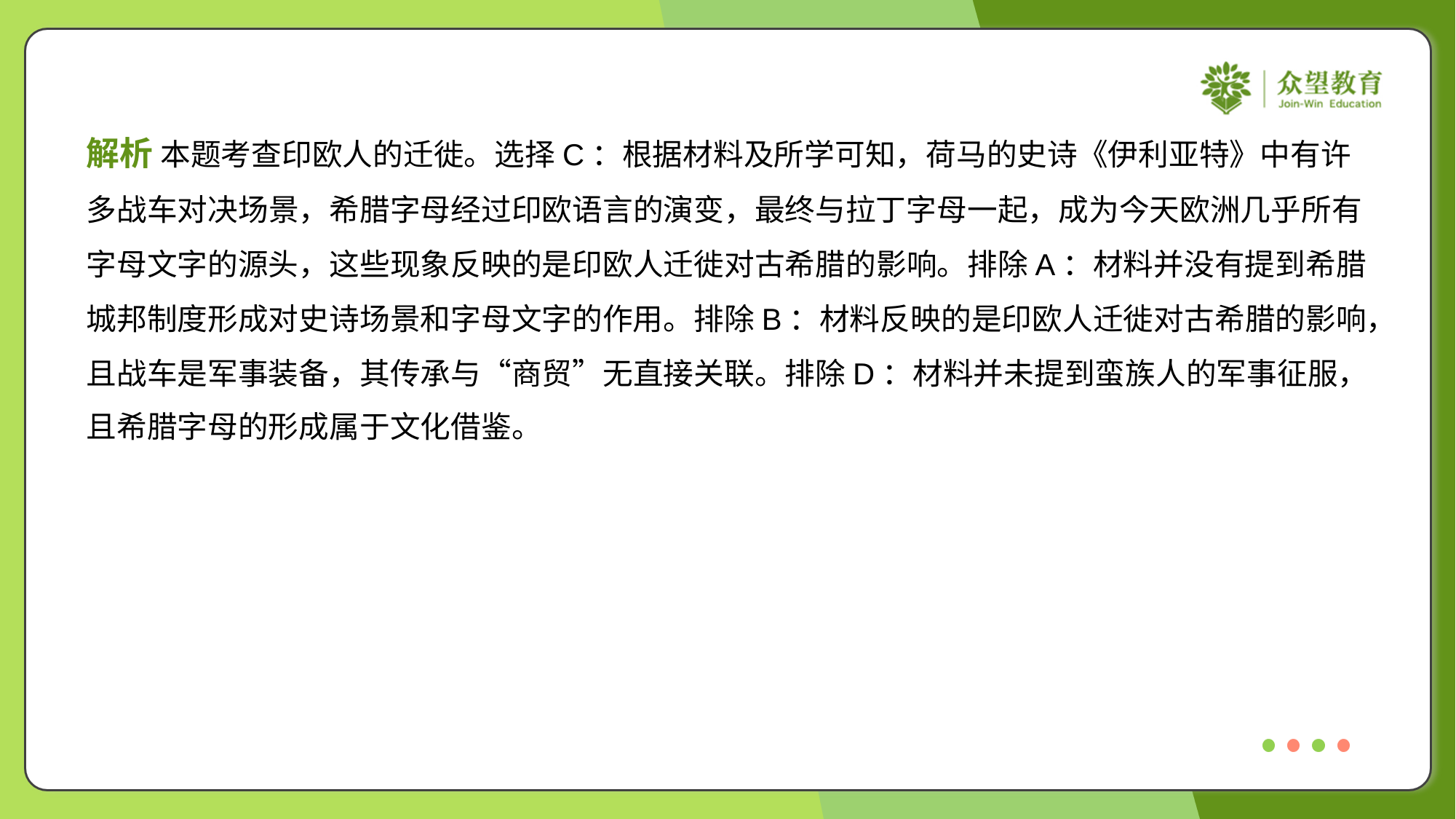

解析 本题考查印欧人的迁徙。选择C：根据材料及所学可知，荷马的史诗《伊利亚特》中有许
多战车对决场景，希腊字母经过印欧语言的演变，最终与拉丁字母一起，成为今天欧洲几乎所有
字母文字的源头，这些现象反映的是印欧人迁徙对古希腊的影响。排除A：材料并没有提到希腊
城邦制度形成对史诗场景和字母文字的作用。排除B：材料反映的是印欧人迁徙对古希腊的影响，
且战车是军事装备，其传承与“商贸”无直接关联。排除D：材料并未提到蛮族人的军事征服，
且希腊字母的形成属于文化借鉴。